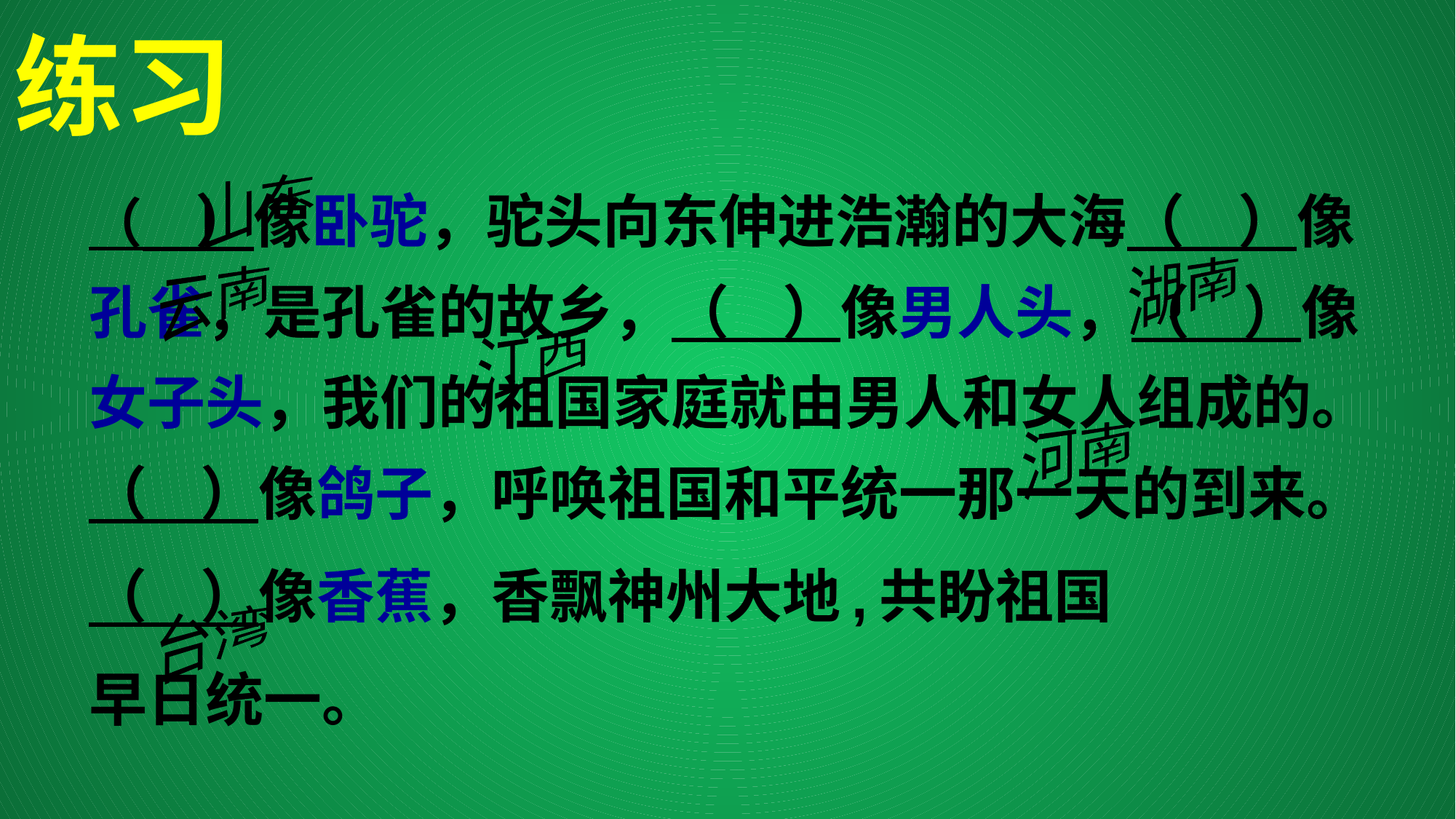

# 练习
（    ）像卧驼，驼头向东伸进浩瀚的大海（    ）像孔雀，是孔雀的故乡，（    ）像男人头，（    ）像女子头，我们的祖国家庭就由男人和女人组成的。（    ）像鸽子，呼唤祖国和平统一那一天的到来。
（    ）像香蕉，香飘神州大地,共盼祖国
早日统一。

山东
湖南
云南
江西
湖南
河南
台湾